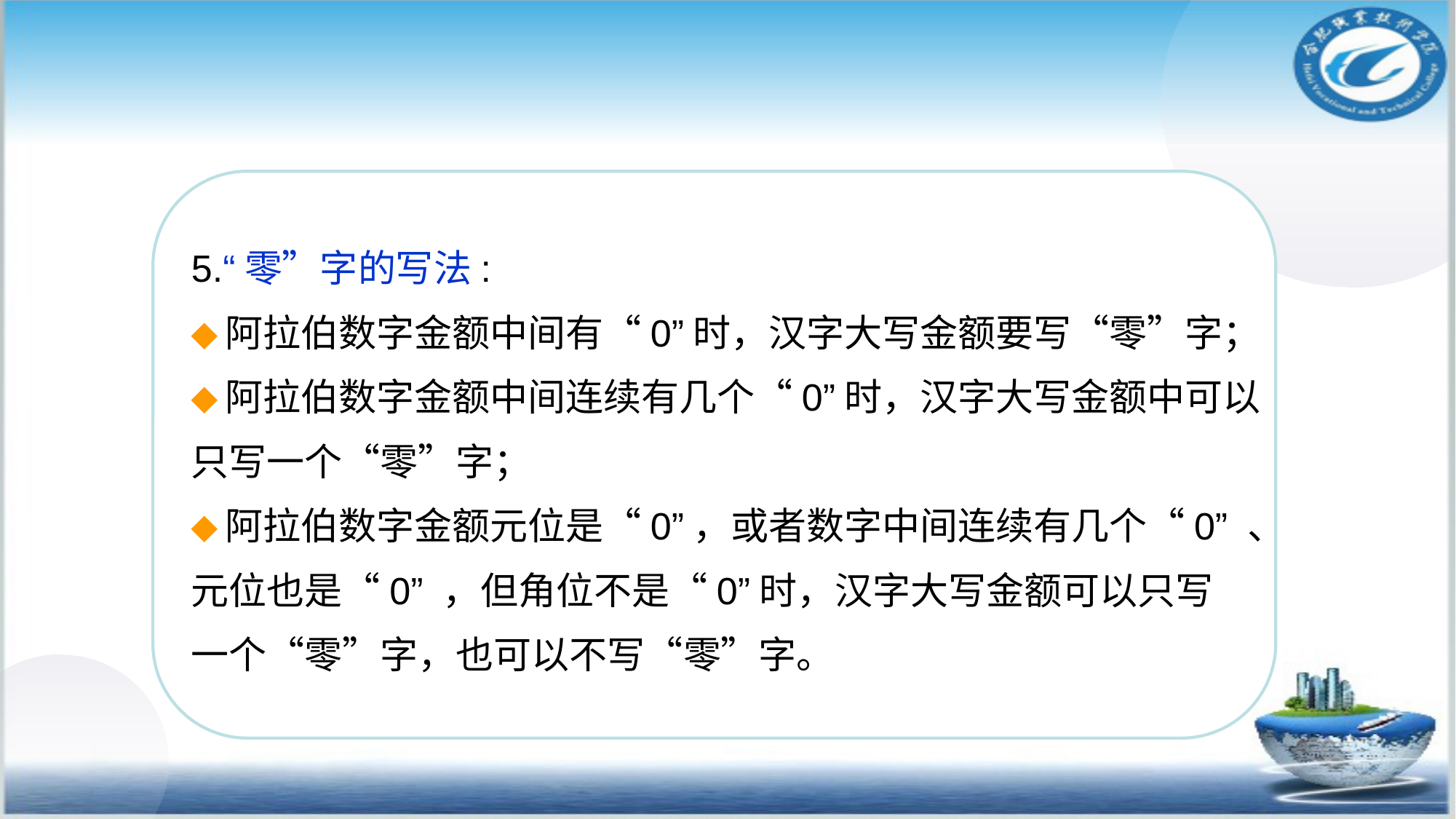

5.“零”字的写法:
◆阿拉伯数字金额中间有“0”时，汉字大写金额要写“零”字；
◆阿拉伯数字金额中间连续有几个“0”时，汉字大写金额中可以
只写一个“零”字；
◆阿拉伯数字金额元位是“0”，或者数字中间连续有几个“0” 、
元位也是“0” ，但角位不是“0”时，汉字大写金额可以只写
一个“零”字，也可以不写“零”字。